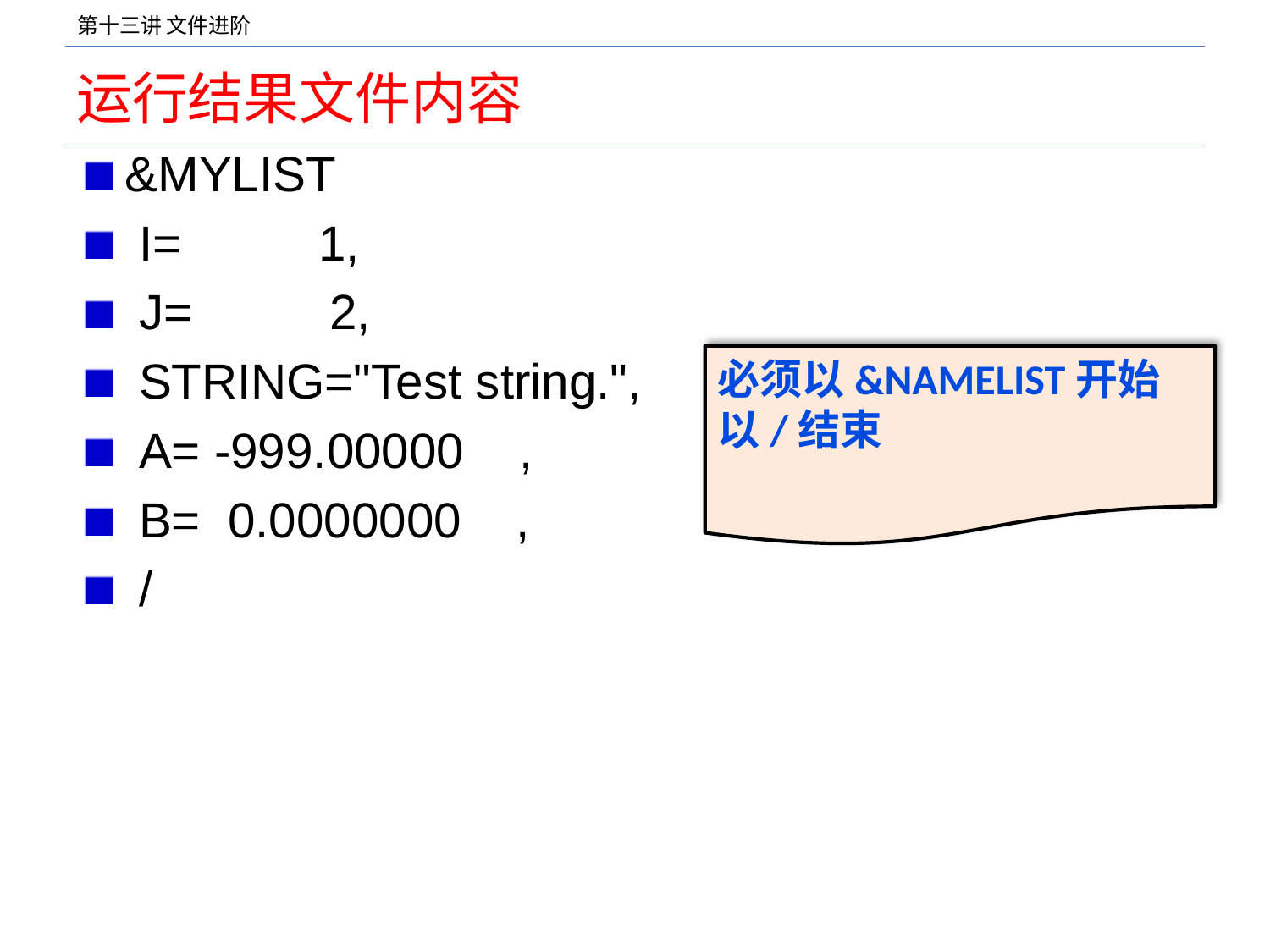

# 运行结果文件内容
&MYLIST
 I=          1,
 J=          2,
 STRING="Test string.",
 A= -999.00000    ,
 B=  0.0000000    ,
 /
必须以&NAMELIST开始
以/结束